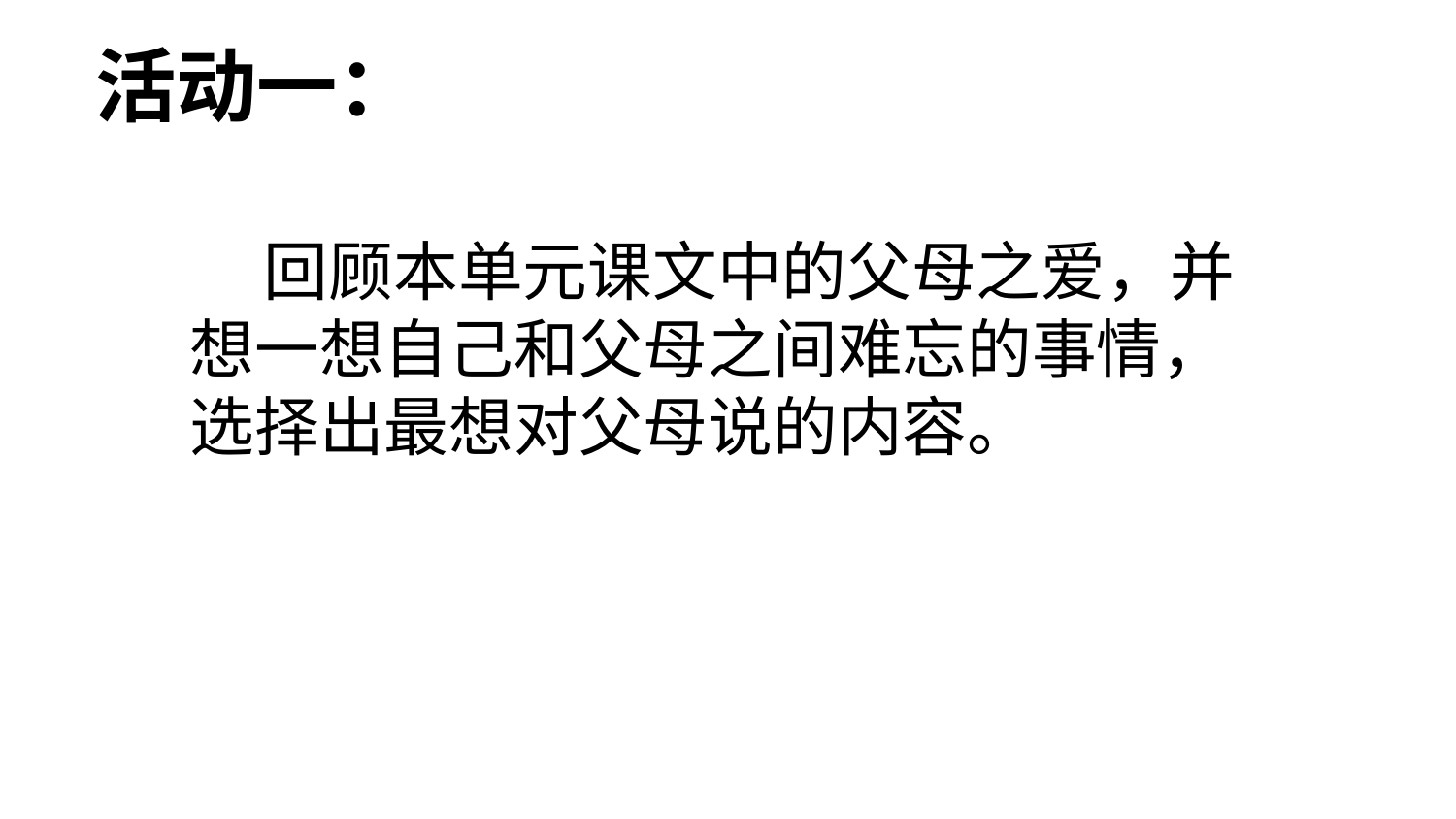

活动一：

    回顾本单元课文中的父母之爱，并想一想自己和父母之间难忘的事情，选择出最想对父母说的内容。